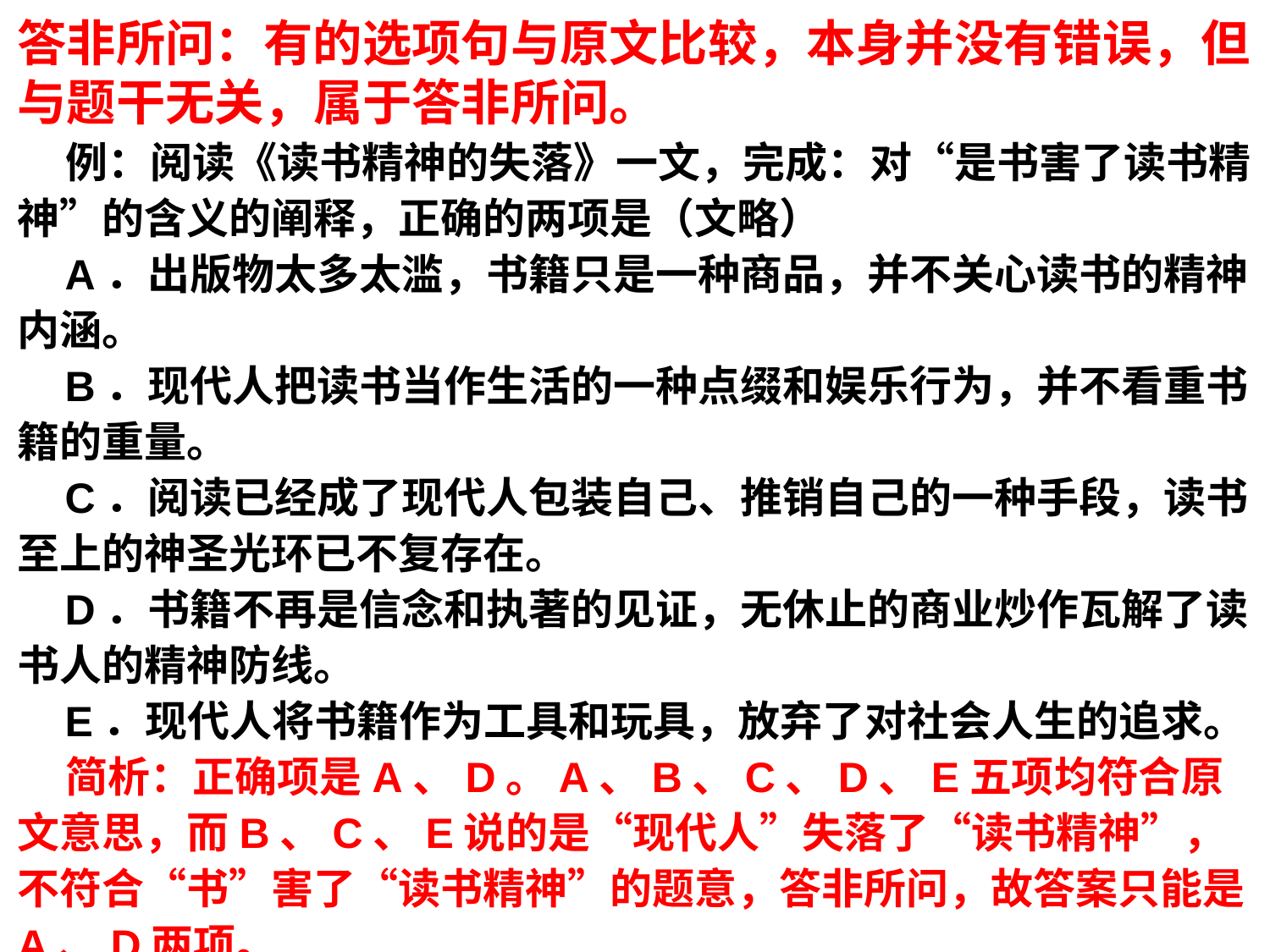

答非所问：有的选项句与原文比较，本身并没有错误，但与题干无关，属于答非所问。
    例：阅读《读书精神的失落》一文，完成：对“是书害了读书精神”的含义的阐释，正确的两项是（文略）
    A．出版物太多太滥，书籍只是一种商品，并不关心读书的精神内涵。
    B．现代人把读书当作生活的一种点缀和娱乐行为，并不看重书籍的重量。
    C．阅读已经成了现代人包装自己、推销自己的一种手段，读书至上的神圣光环已不复存在。
    D．书籍不再是信念和执著的见证，无休止的商业炒作瓦解了读书人的精神防线。
    E．现代人将书籍作为工具和玩具，放弃了对社会人生的追求。
    简析：正确项是A、D。A、B、C、D、E五项均符合原文意思，而B、C、E说的是“现代人”失落了“读书精神”，不符合“书”害了“读书精神”的题意，答非所问，故答案只能是A、D两项。